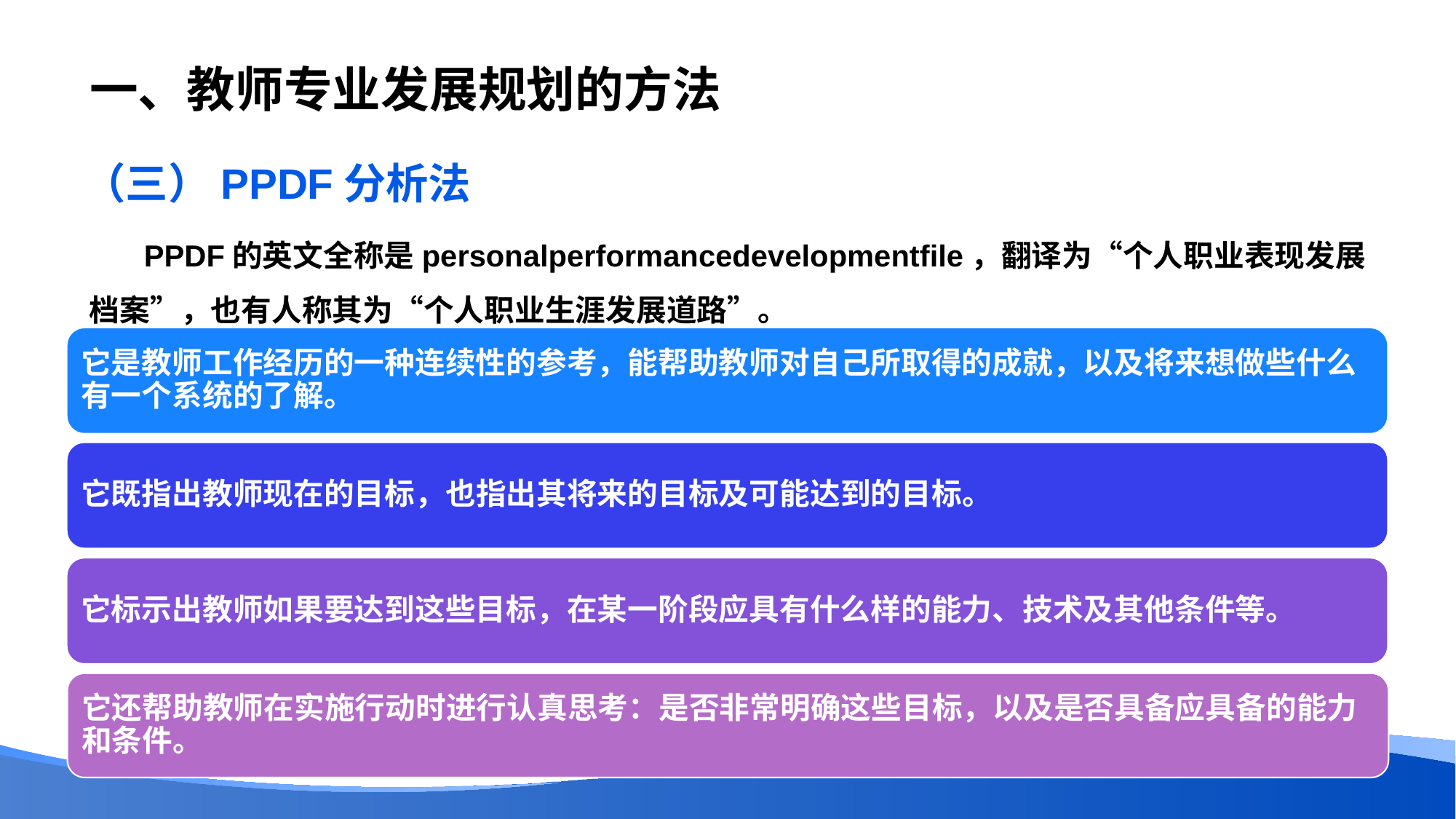

# 一、教师专业发展规划的方法
（三）PPDF分析法
PPDF的英文全称是personalperformancedevelopmentfile，翻译为“个人职业表现发展档案”，也有人称其为“个人职业生涯发展道路”。
它是教师工作经历的一种连续性的参考，能帮助教师对自己所取得的成就，以及将来想做些什么有一个系统的了解。
它既指出教师现在的目标，也指出其将来的目标及可能达到的目标。
它标示出教师如果要达到这些目标，在某一阶段应具有什么样的能力、技术及其他条件等。
它还帮助教师在实施行动时进行认真思考：是否非常明确这些目标，以及是否具备应具备的能力和条件。